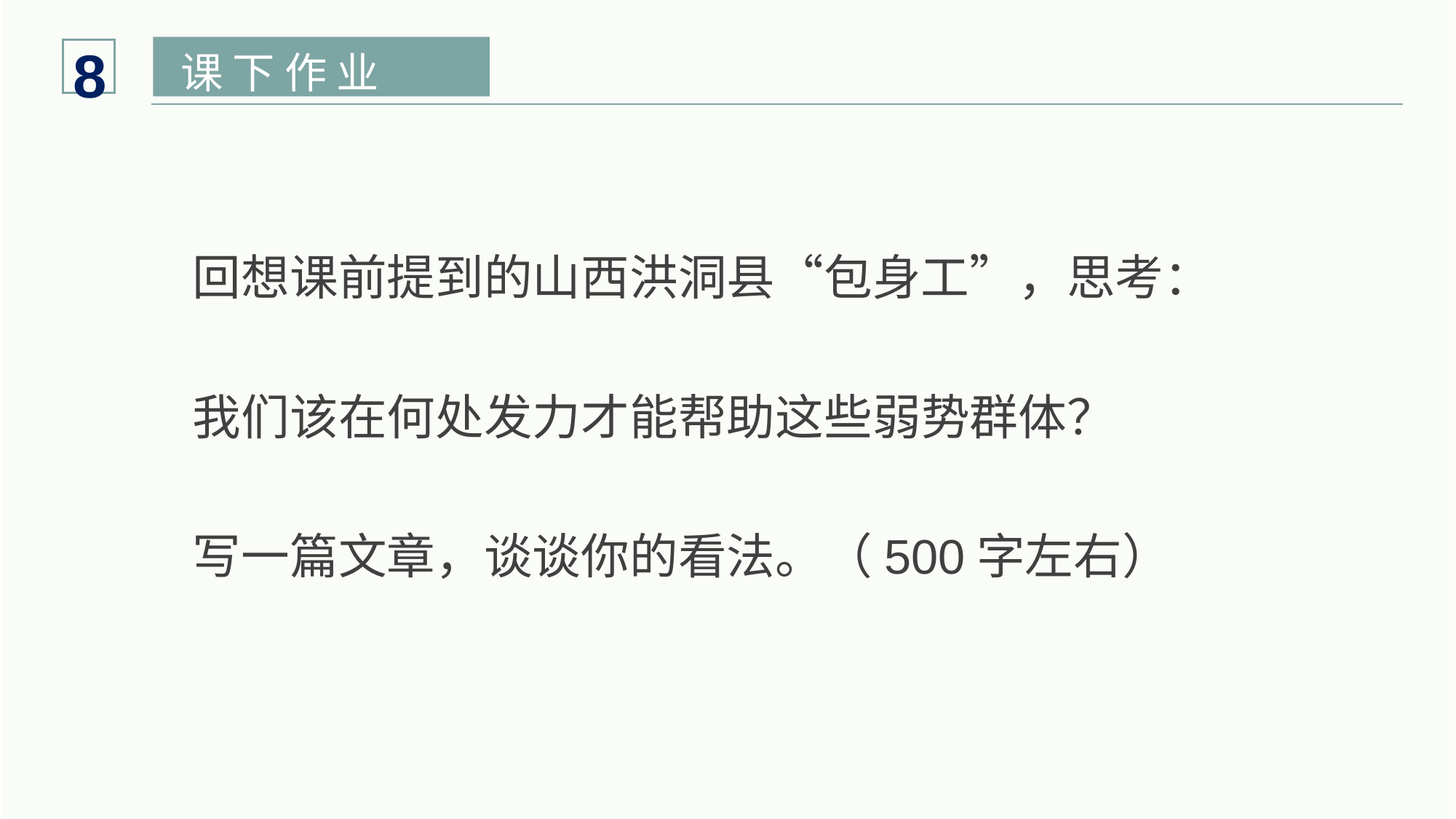

8
课 下 作 业

回想课前提到的山西洪洞县“包身工”，思考：

我们该在何处发力才能帮助这些弱势群体？

写一篇文章，谈谈你的看法。（500字左右）